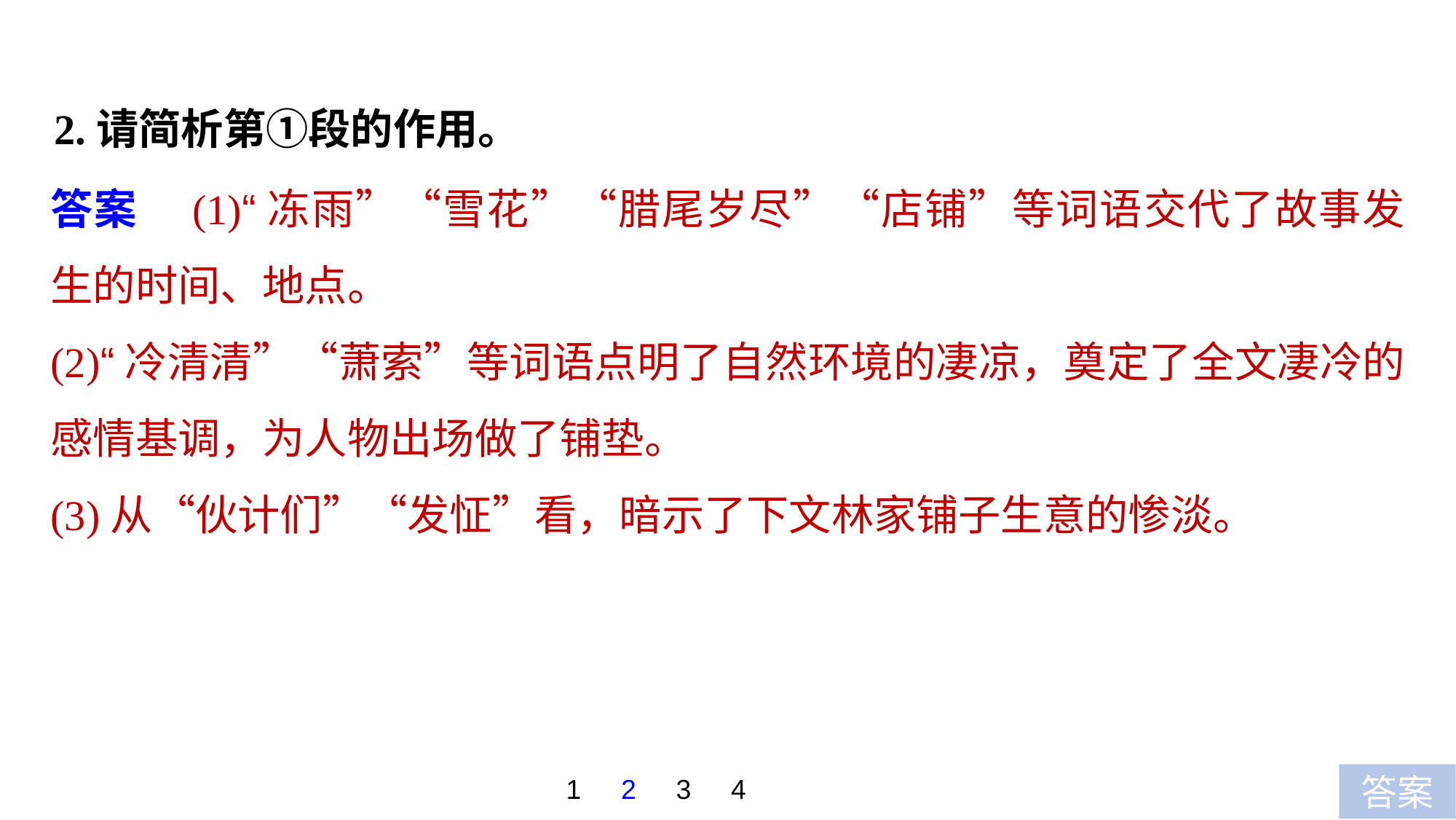

2.请简析第①段的作用。
答案　(1)“冻雨”“雪花”“腊尾岁尽”“店铺”等词语交代了故事发生的时间、地点。
(2)“冷清清”“萧索”等词语点明了自然环境的凄凉，奠定了全文凄冷的感情基调，为人物出场做了铺垫。
(3)从“伙计们”“发怔”看，暗示了下文林家铺子生意的惨淡。
1
2
3
4
答案